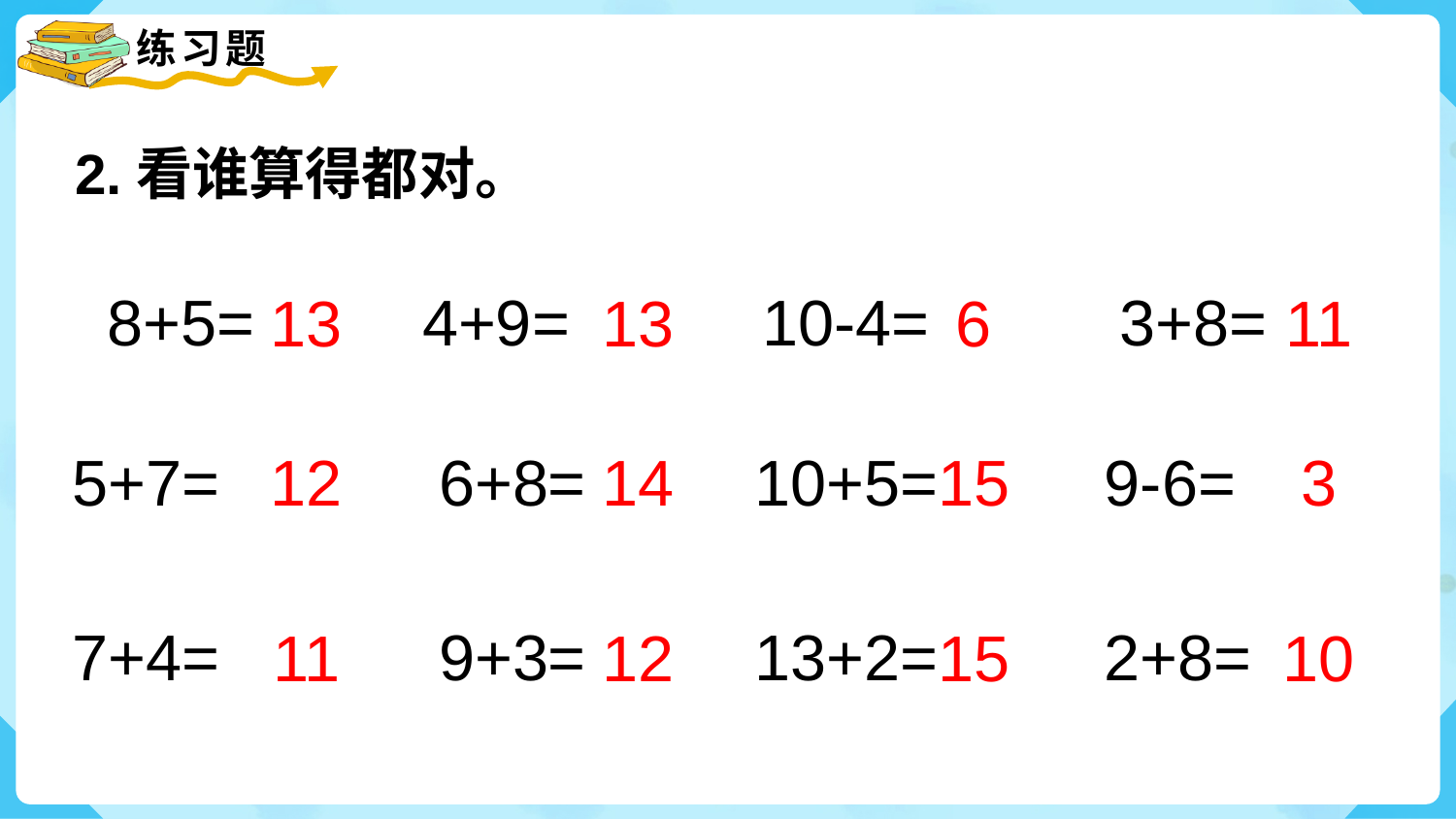

2.看谁算得都对。
8+5=
4+9=
10-4=
3+8=
13
13
6
11
5+7=
6+8=
10+5=
9-6=
12
14
15
3
7+4=
9+3=
13+2=
2+8=
11
12
15
10